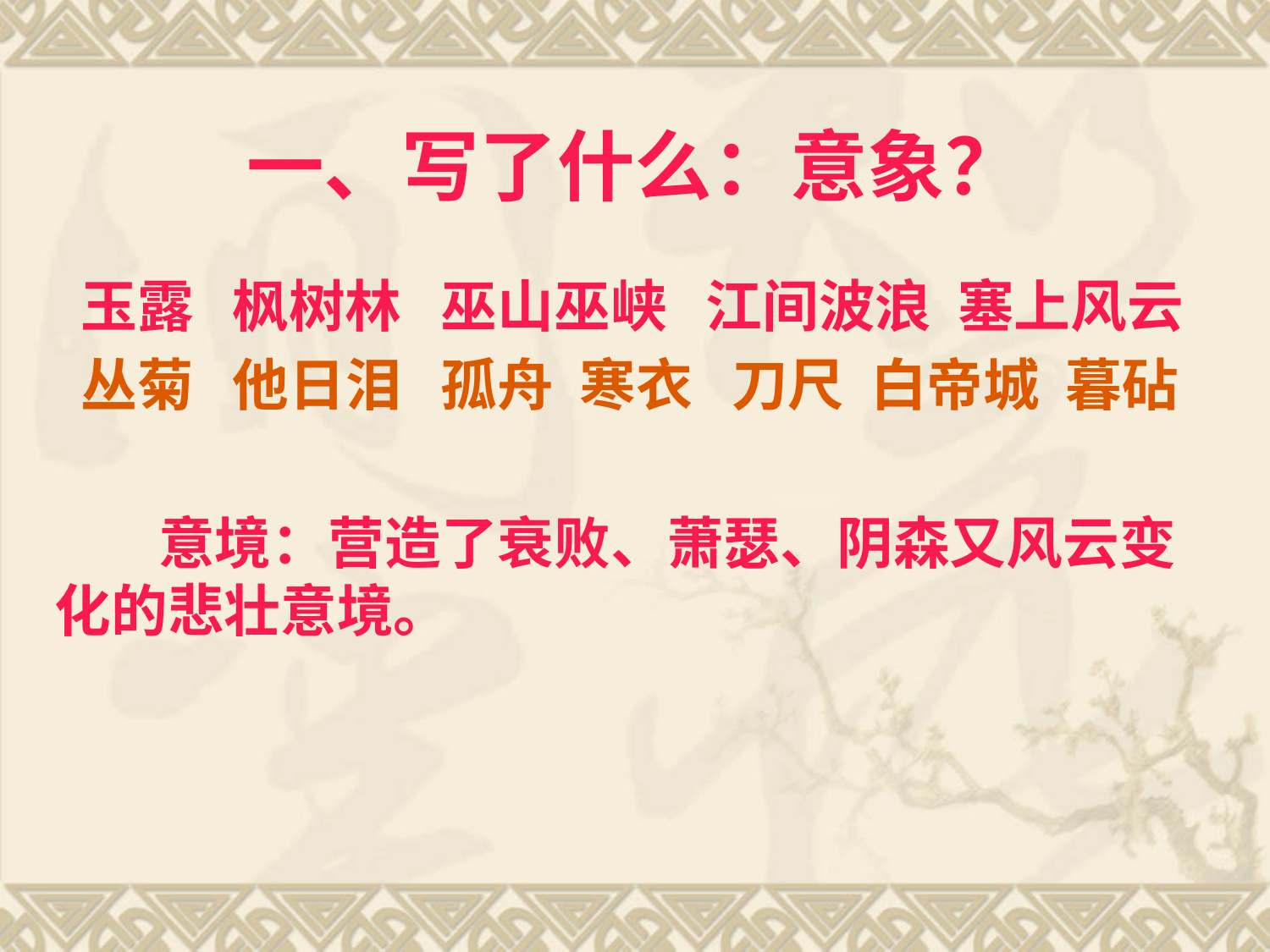

# 一、写了什么：意象？
 玉露   枫树林   巫山巫峡   江间波浪  塞上风云
 丛菊   他日泪   孤舟  寒衣   刀尺  白帝城  暮砧

       意境：营造了衰败、萧瑟、阴森又风云变化的悲壮意境。